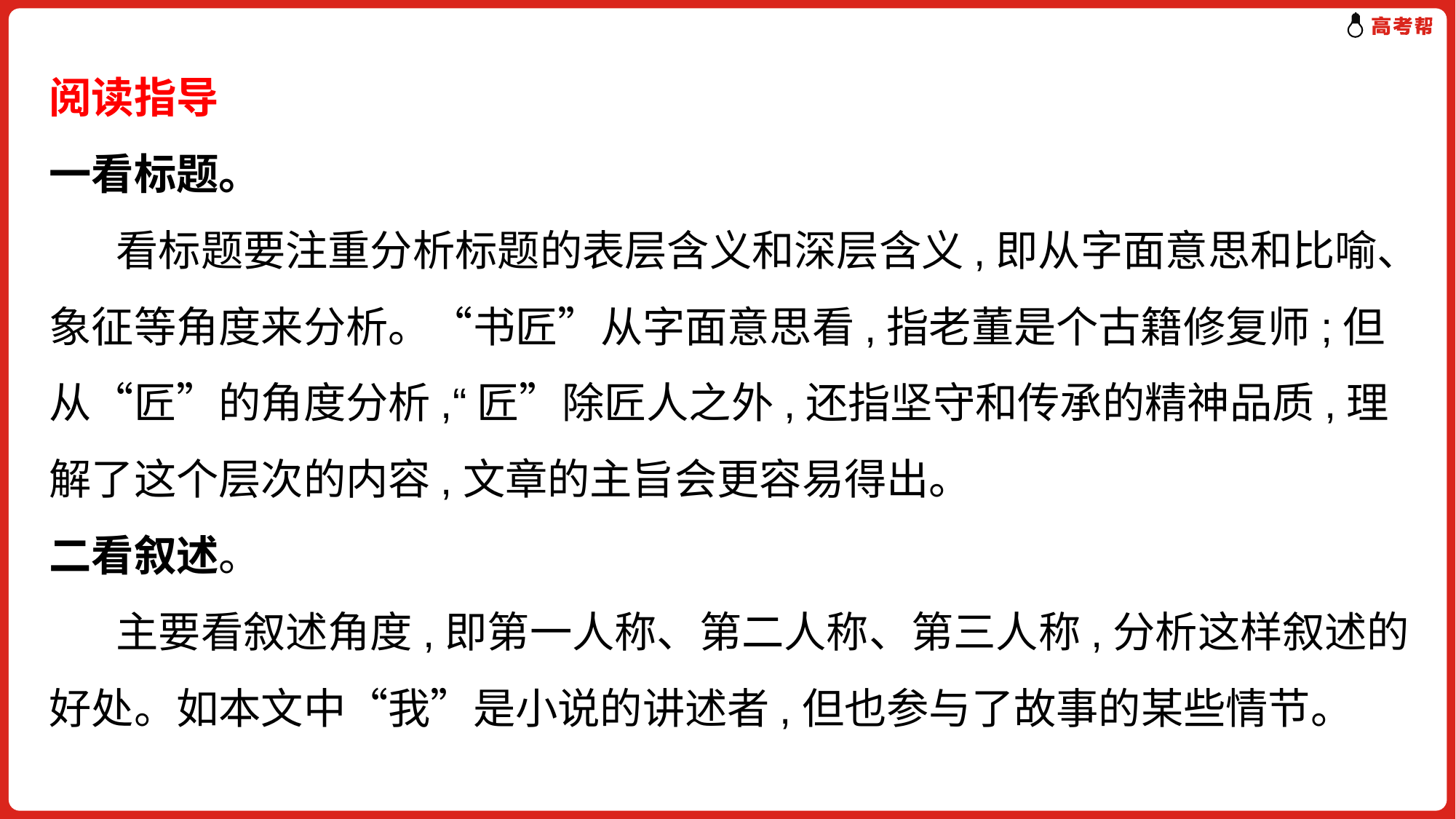

阅读指导
一看标题。
      看标题要注重分析标题的表层含义和深层含义,即从字面意思和比喻、象征等角度来分析。“书匠”从字面意思看,指老董是个古籍修复师;但从“匠”的角度分析,“匠”除匠人之外,还指坚守和传承的精神品质,理解了这个层次的内容,文章的主旨会更容易得出。
二看叙述。
      主要看叙述角度,即第一人称、第二人称、第三人称,分析这样叙述的好处。如本文中“我”是小说的讲述者,但也参与了故事的某些情节。